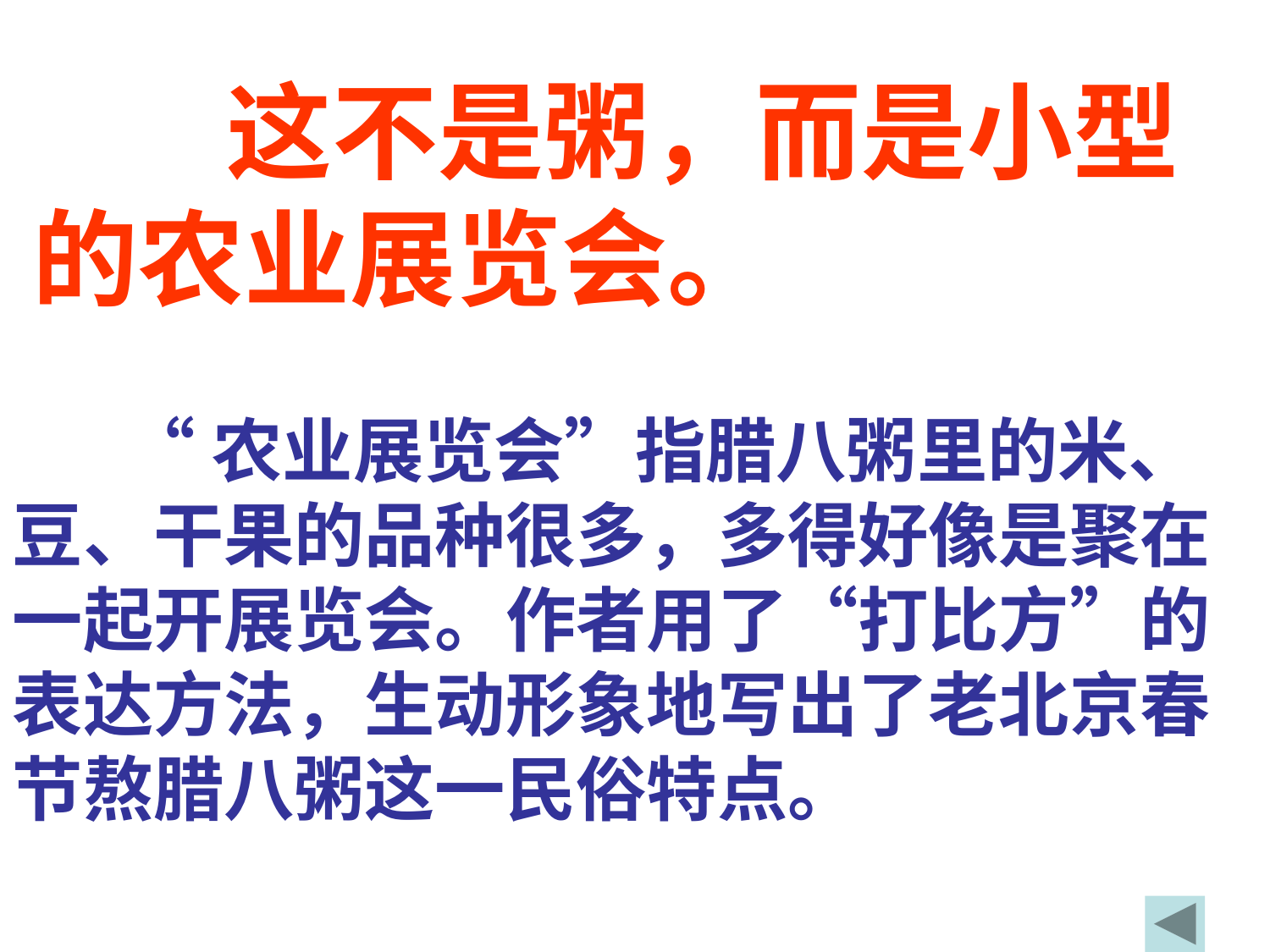

这不是粥，而是小型的农业展览会。
       “农业展览会”指腊八粥里的米、豆、干果的品种很多，多得好像是聚在一起开展览会。作者用了“打比方”的表达方法，生动形象地写出了老北京春节熬腊八粥这一民俗特点。